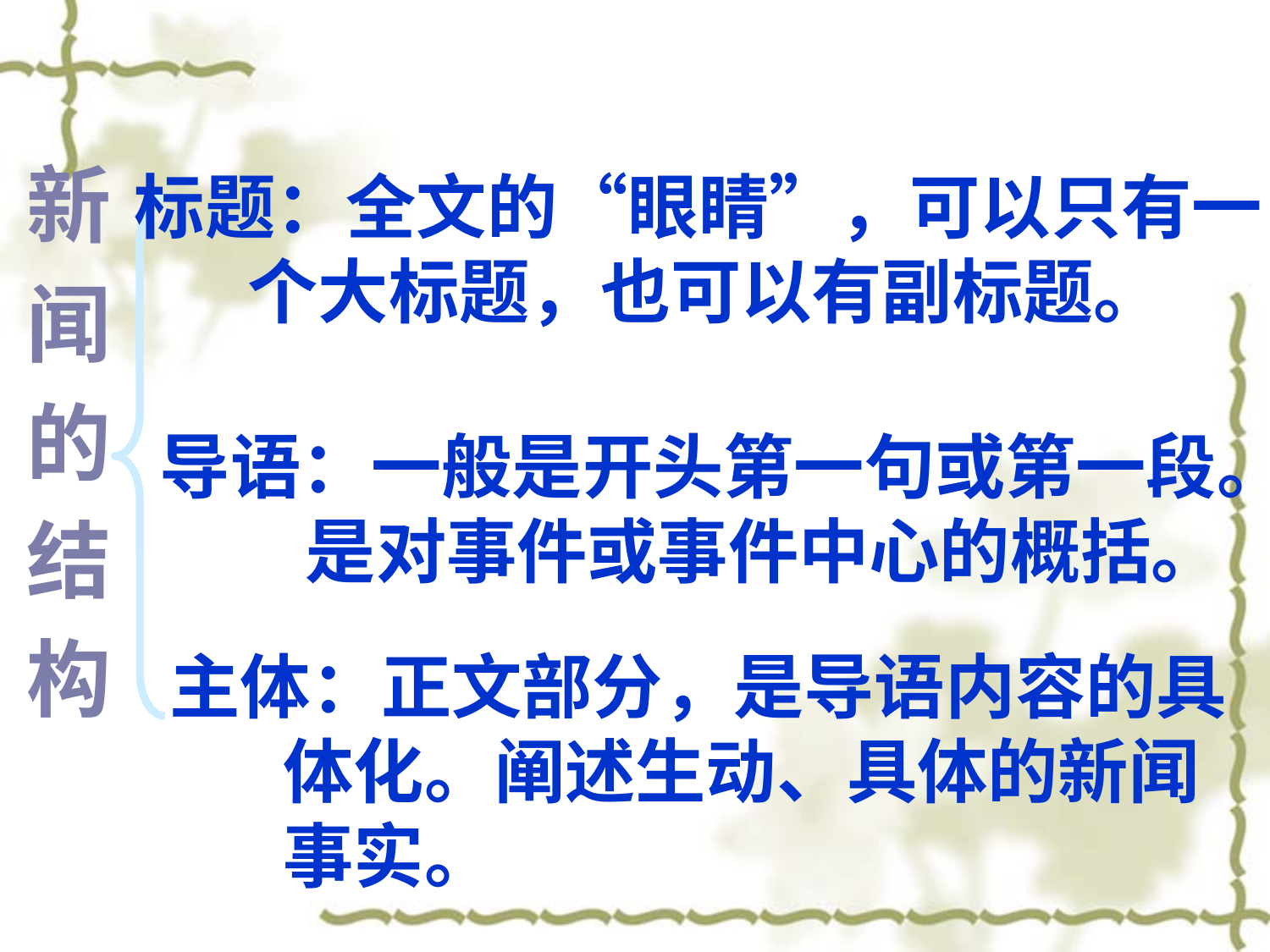

新
  闻
  的
  结
  构
标题：全文的“眼睛”，可以只有一
      个大标题，也可以有副标题。

导语：一般是开头第一句或第一段。
        是对事件或事件中心的概括。
主体：正文部分，是导语内容的具
      体化。阐述生动、具体的新闻
      事实。